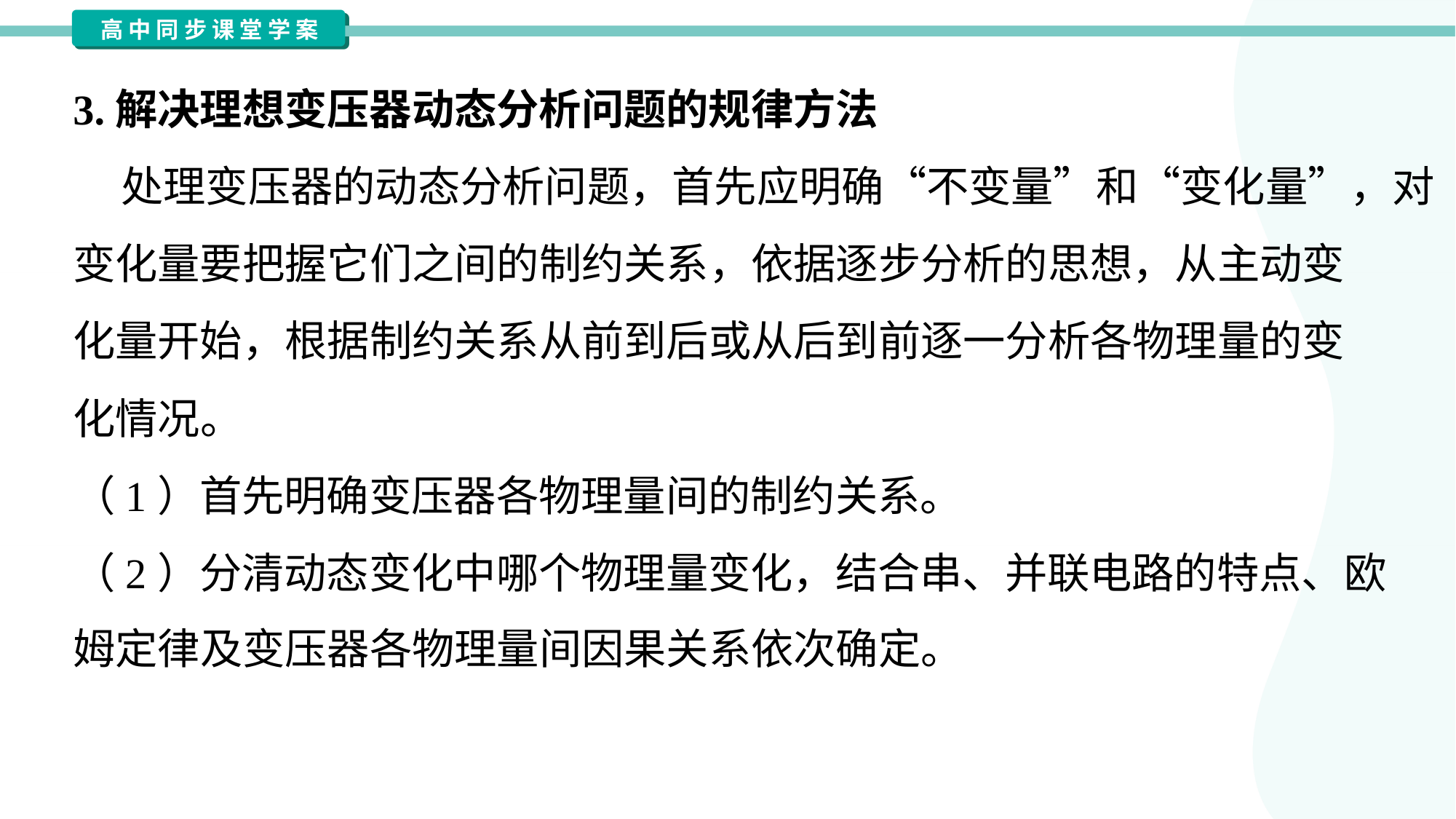

3.解决理想变压器动态分析问题的规律方法
    处理变压器的动态分析问题，首先应明确“不变量”和“变化量”，对
变化量要把握它们之间的制约关系，依据逐步分析的思想，从主动变
化量开始，根据制约关系从前到后或从后到前逐一分析各物理量的变
化情况。
（1）首先明确变压器各物理量间的制约关系。
（2）分清动态变化中哪个物理量变化，结合串、并联电路的特点、欧
姆定律及变压器各物理量间因果关系依次确定。